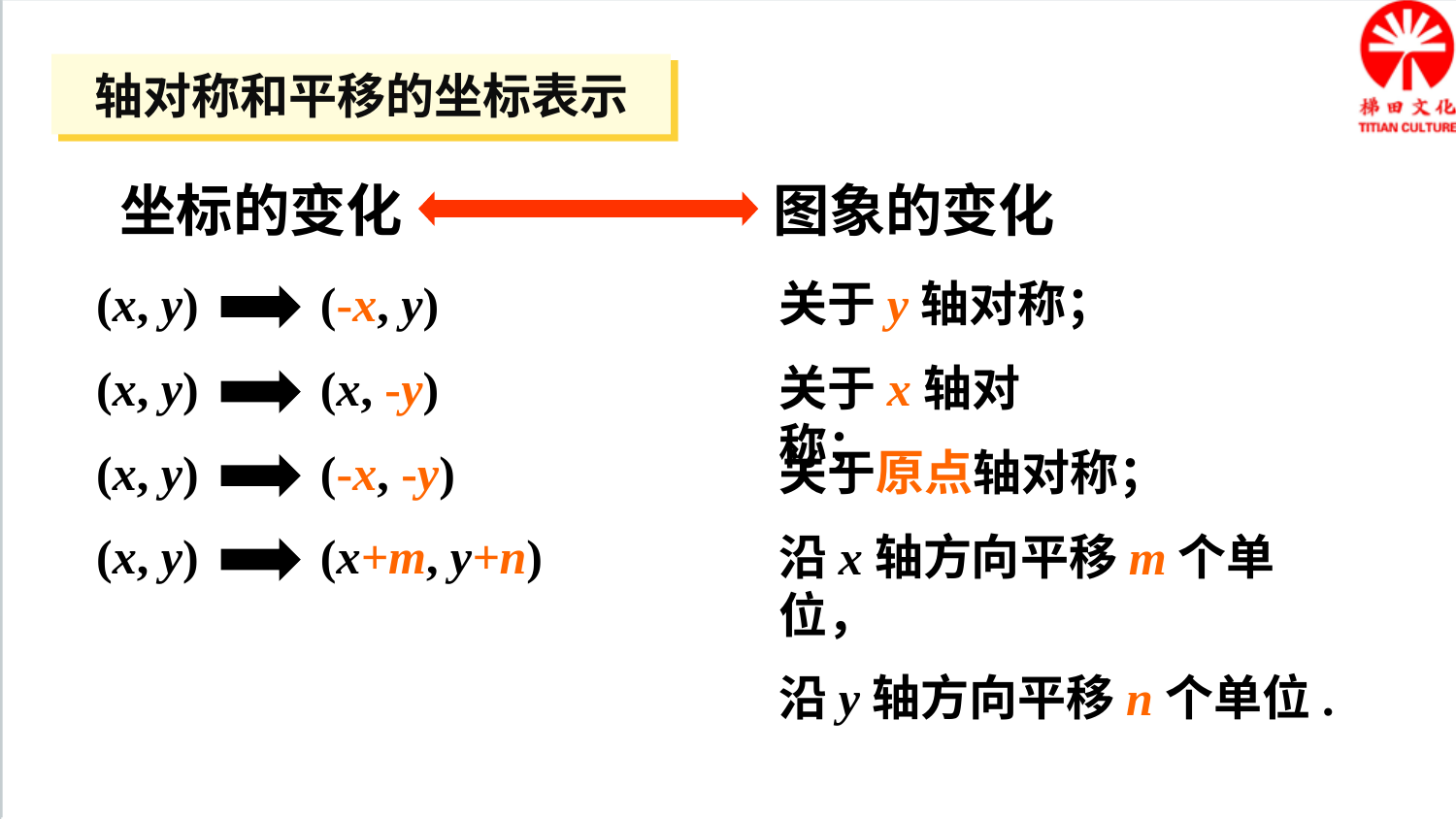

轴对称和平移的坐标表示
坐标的变化
图象的变化

(x, y)          (-x, y)
关于y轴对称；

(x, y)          (x, -y)
关于x轴对称；

(x, y)          (-x, -y)
关于原点轴对称；

(x, y)          (x+m, y+n)
沿x轴方向平移m个单位，
沿y轴方向平移n个单位.